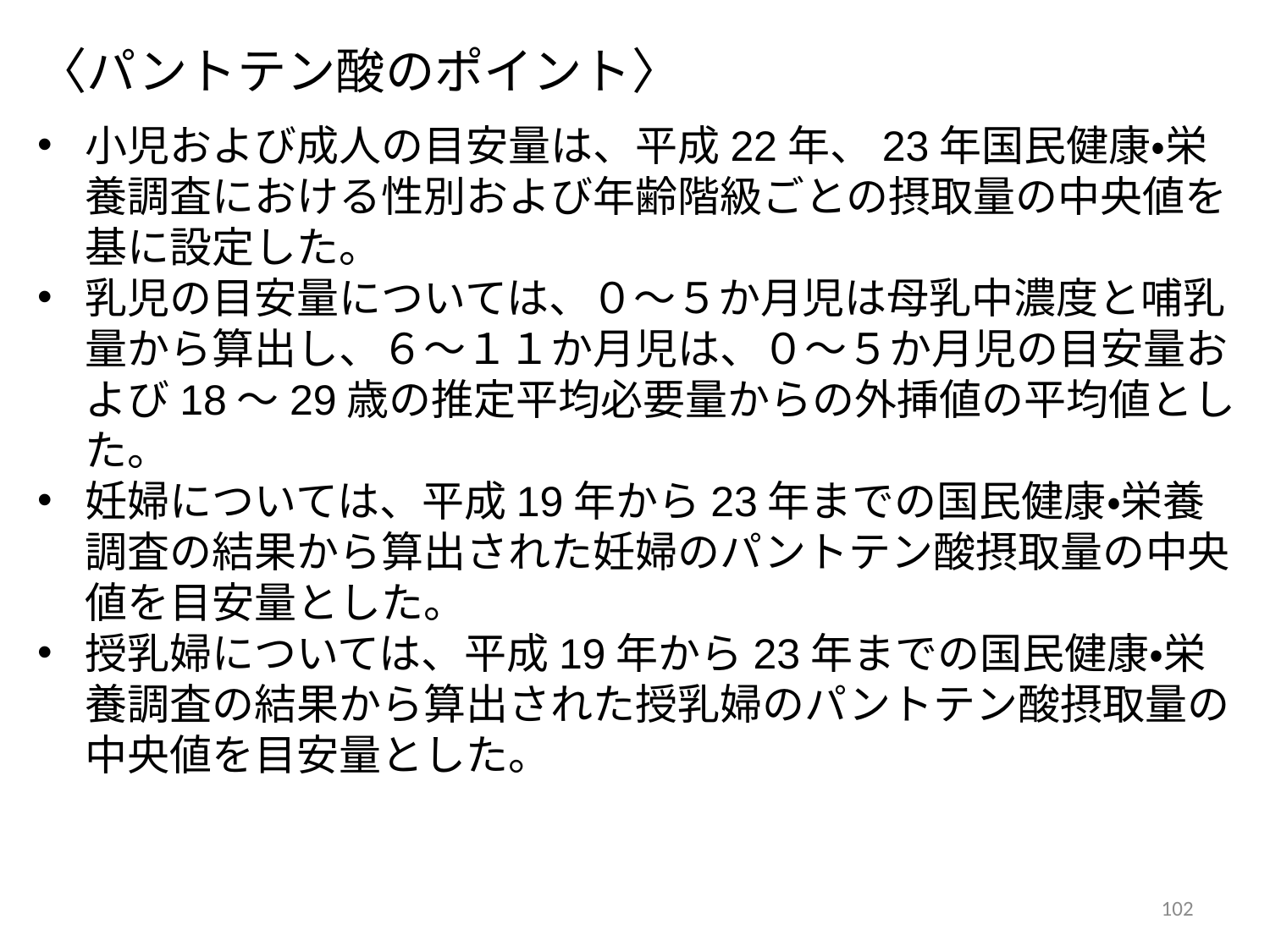

〈パントテン酸のポイント〉
小児および成人の目安量は、平成22年、23年国民健康・栄養調査における性別および年齢階級ごとの摂取量の中央値を基に設定した。
乳児の目安量については、０～５か月児は母乳中濃度と哺乳量から算出し、６～１１か月児は、０～５か月児の目安量および18～29歳の推定平均必要量からの外挿値の平均値とした。
妊婦については、平成19年から23年までの国民健康・栄養調査の結果から算出された妊婦のパントテン酸摂取量の中央値を目安量とした。
授乳婦については、平成19年から23年までの国民健康・栄養調査の結果から算出された授乳婦のパントテン酸摂取量の中央値を目安量とした。
102